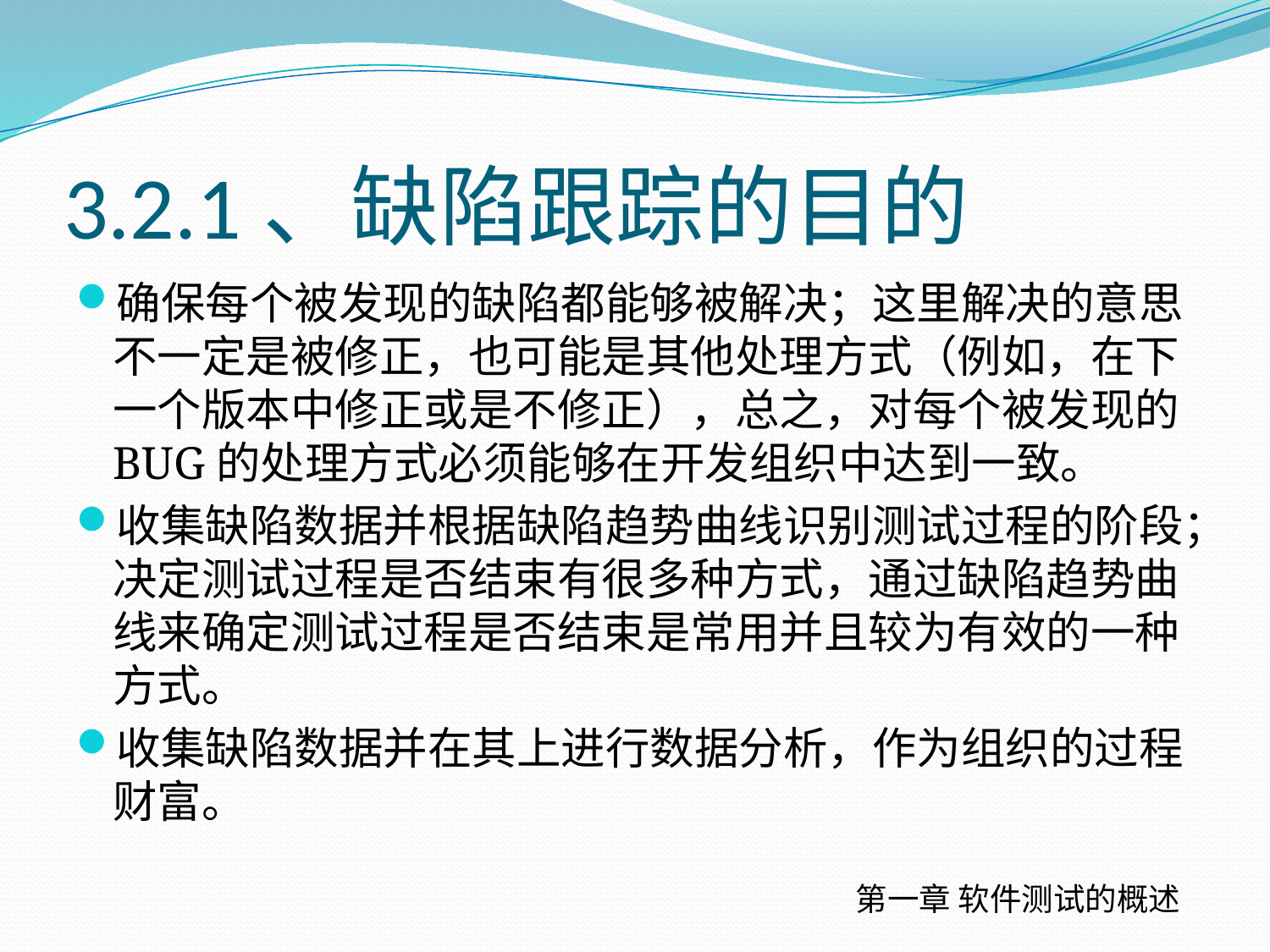

# 3.2.1、缺陷跟踪的目的
确保每个被发现的缺陷都能够被解决；这里解决的意思不一定是被修正，也可能是其他处理方式（例如，在下一个版本中修正或是不修正），总之，对每个被发现的BUG的处理方式必须能够在开发组织中达到一致。
收集缺陷数据并根据缺陷趋势曲线识别测试过程的阶段；决定测试过程是否结束有很多种方式，通过缺陷趋势曲线来确定测试过程是否结束是常用并且较为有效的一种方式。
收集缺陷数据并在其上进行数据分析，作为组织的过程财富。